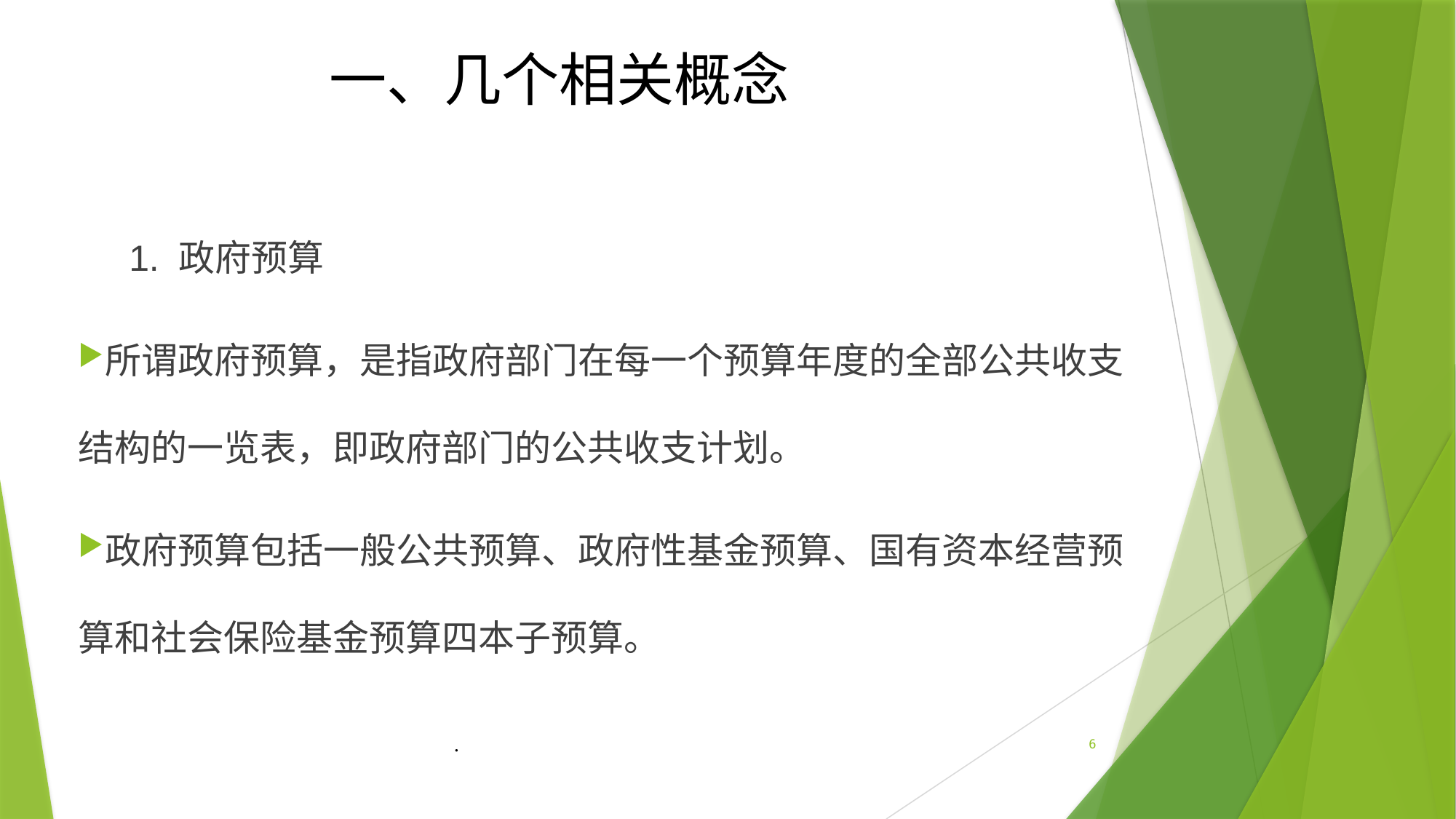

一、几个相关概念
     1. 政府预算
所谓政府预算，是指政府部门在每一个预算年度的全部公共收支结构的一览表，即政府部门的公共收支计划。
政府预算包括一般公共预算、政府性基金预算、国有资本经营预算和社会保险基金预算四本子预算。

.
6